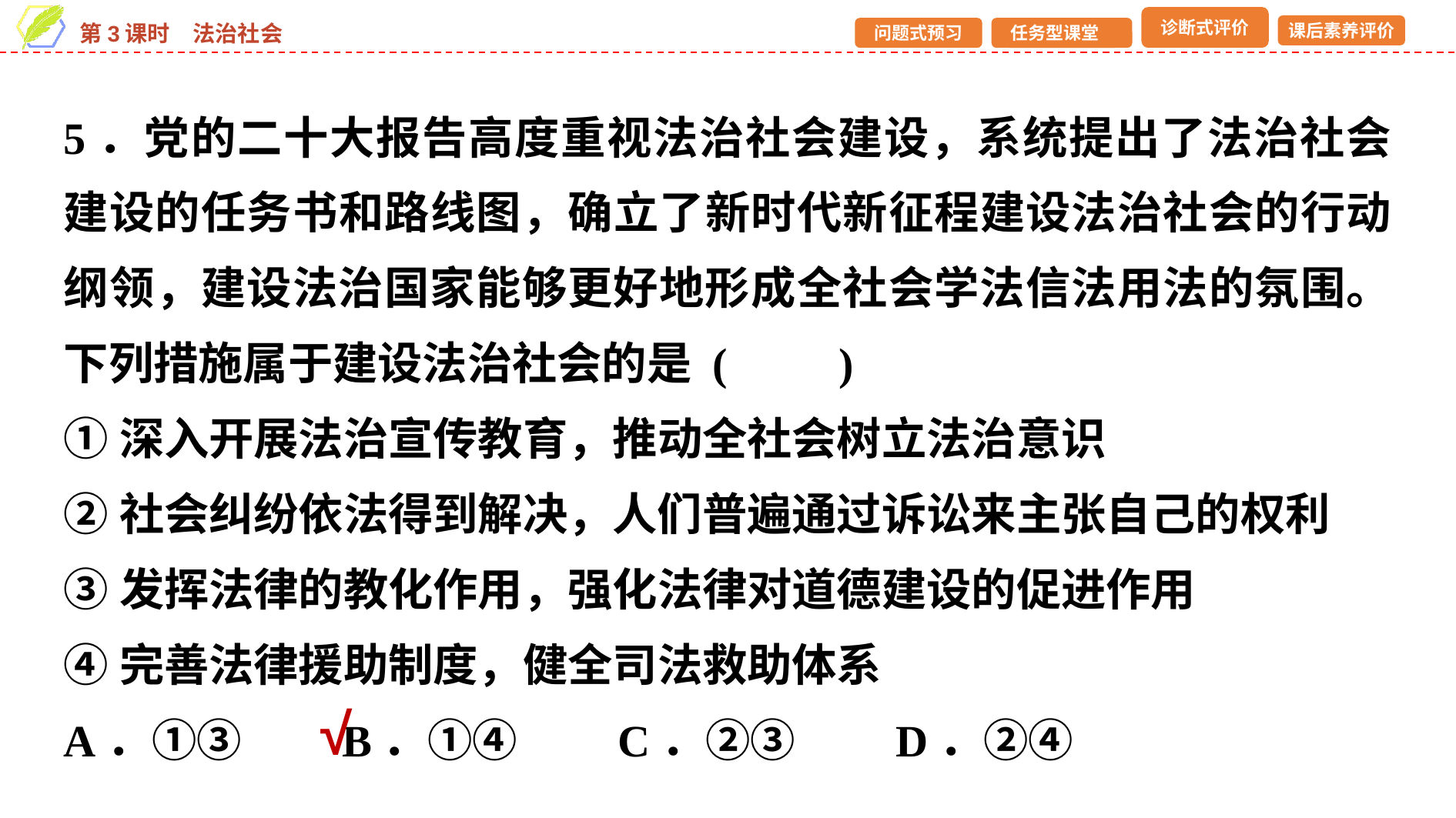

5．党的二十大报告高度重视法治社会建设，系统提出了法治社会建设的任务书和路线图，确立了新时代新征程建设法治社会的行动纲领，建设法治国家能够更好地形成全社会学法信法用法的氛围。下列措施属于建设法治社会的是 (　　)
①深入开展法治宣传教育，推动全社会树立法治意识
②社会纠纷依法得到解决，人们普遍通过诉讼来主张自己的权利
③发挥法律的教化作用，强化法律对道德建设的促进作用
④完善法律援助制度，健全司法救助体系
A．①③　　B．①④　　C．②③　　D．②④
√